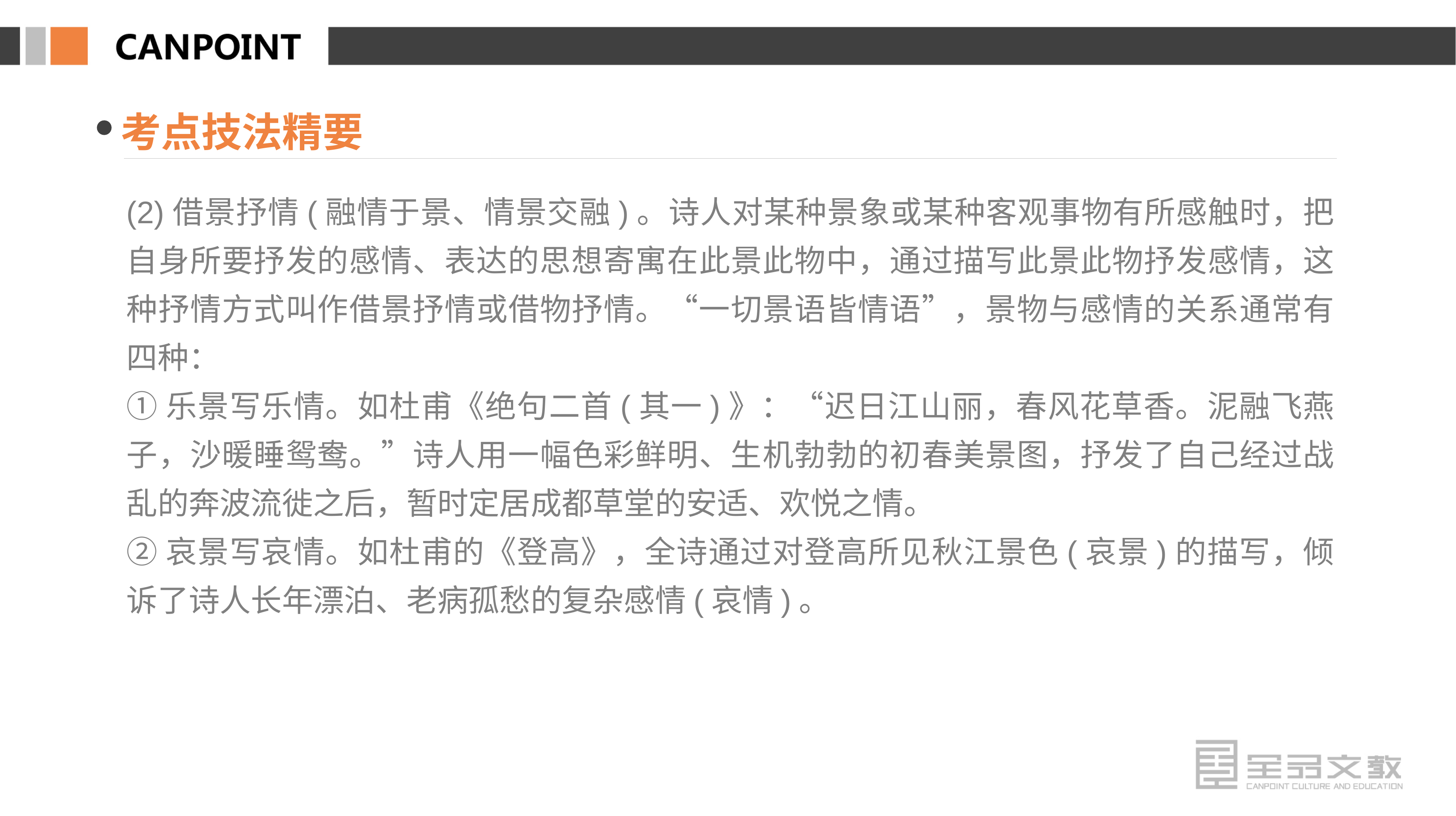

考点技法精要

(2)借景抒情(融情于景、情景交融)。诗人对某种景象或某种客观事物有所感触时，把自身所要抒发的感情、表达的思想寄寓在此景此物中，通过描写此景此物抒发感情，这种抒情方式叫作借景抒情或借物抒情。“一切景语皆情语”，景物与感情的关系通常有四种：
①乐景写乐情。如杜甫《绝句二首(其一)》：“迟日江山丽，春风花草香。泥融飞燕子，沙暖睡鸳鸯。”诗人用一幅色彩鲜明、生机勃勃的初春美景图，抒发了自己经过战乱的奔波流徙之后，暂时定居成都草堂的安适、欢悦之情。
②哀景写哀情。如杜甫的《登高》，全诗通过对登高所见秋江景色(哀景)的描写，倾诉了诗人长年漂泊、老病孤愁的复杂感情(哀情)。